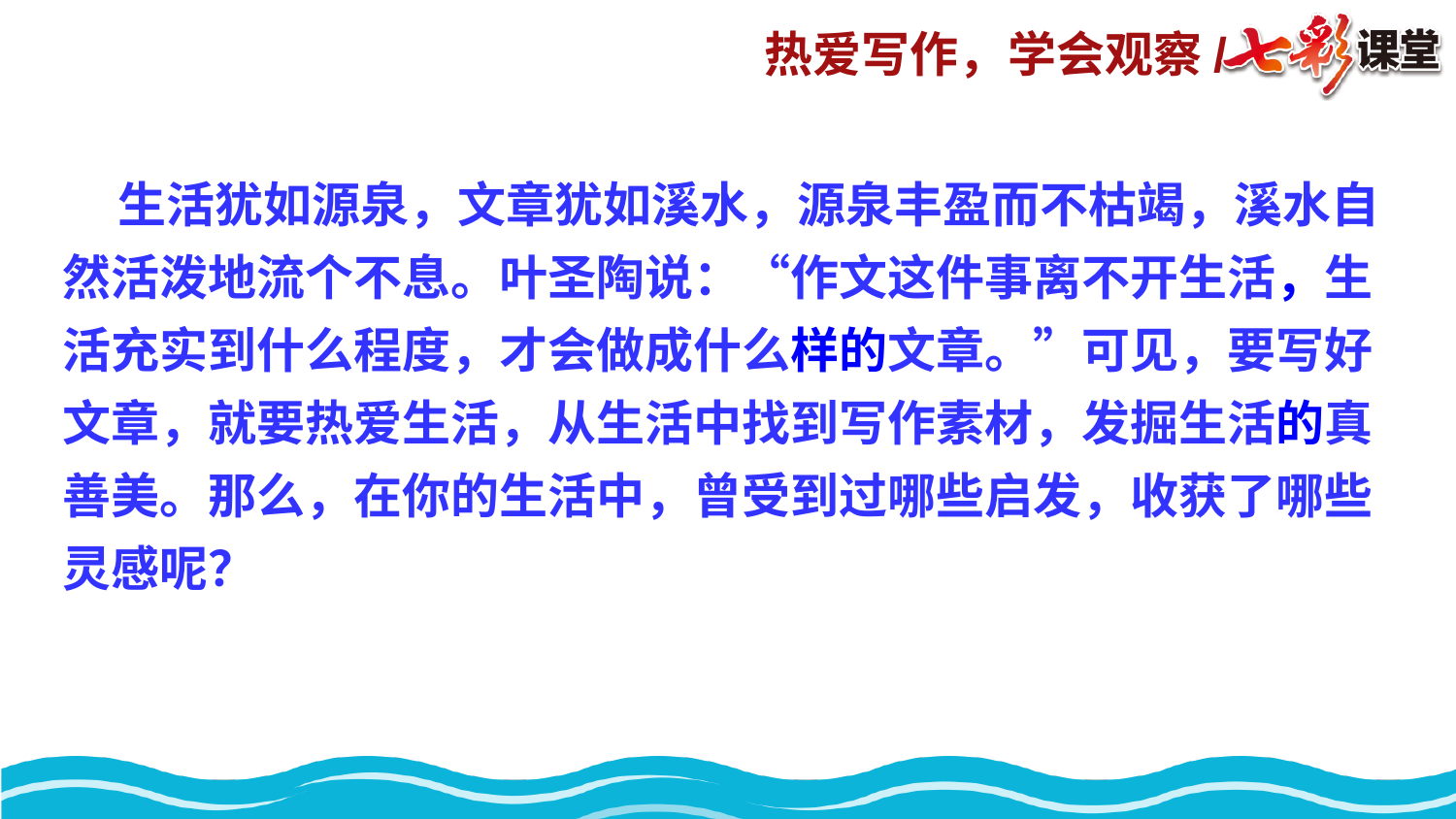

生活犹如源泉，文章犹如溪水，源泉丰盈而不枯竭，溪水自然活泼地流个不息。叶圣陶说：“作文这件事离不开生活，生活充实到什么程度，才会做成什么样的文章。”可见，要写好文章，就要热爱生活，从生活中找到写作素材，发掘生活的真善美。那么，在你的生活中，曾受到过哪些启发，收获了哪些灵感呢？